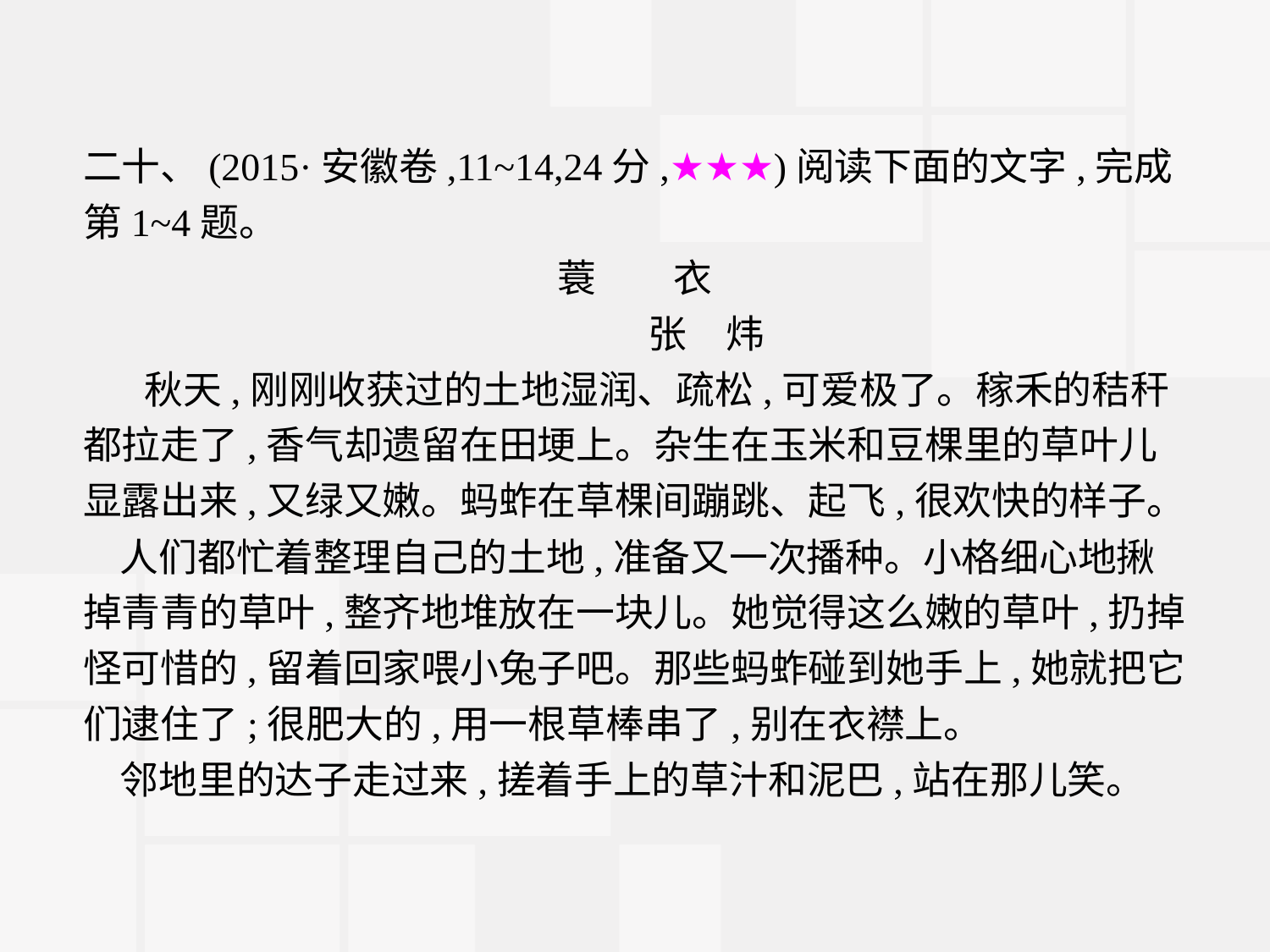

二十、(2015·安徽卷,11~14,24分,★★★)阅读下面的文字,完成第1~4题。
蓑　　衣
	张　炜
      秋天,刚刚收获过的土地湿润、疏松,可爱极了。稼禾的秸秆都拉走了,香气却遗留在田埂上。杂生在玉米和豆棵里的草叶儿显露出来,又绿又嫩。蚂蚱在草棵间蹦跳、起飞,很欢快的样子。
人们都忙着整理自己的土地,准备又一次播种。小格细心地揪掉青青的草叶,整齐地堆放在一块儿。她觉得这么嫩的草叶,扔掉怪可惜的,留着回家喂小兔子吧。那些蚂蚱碰到她手上,她就把它们逮住了;很肥大的,用一根草棒串了,别在衣襟上。
邻地里的达子走过来,搓着手上的草汁和泥巴,站在那儿笑。